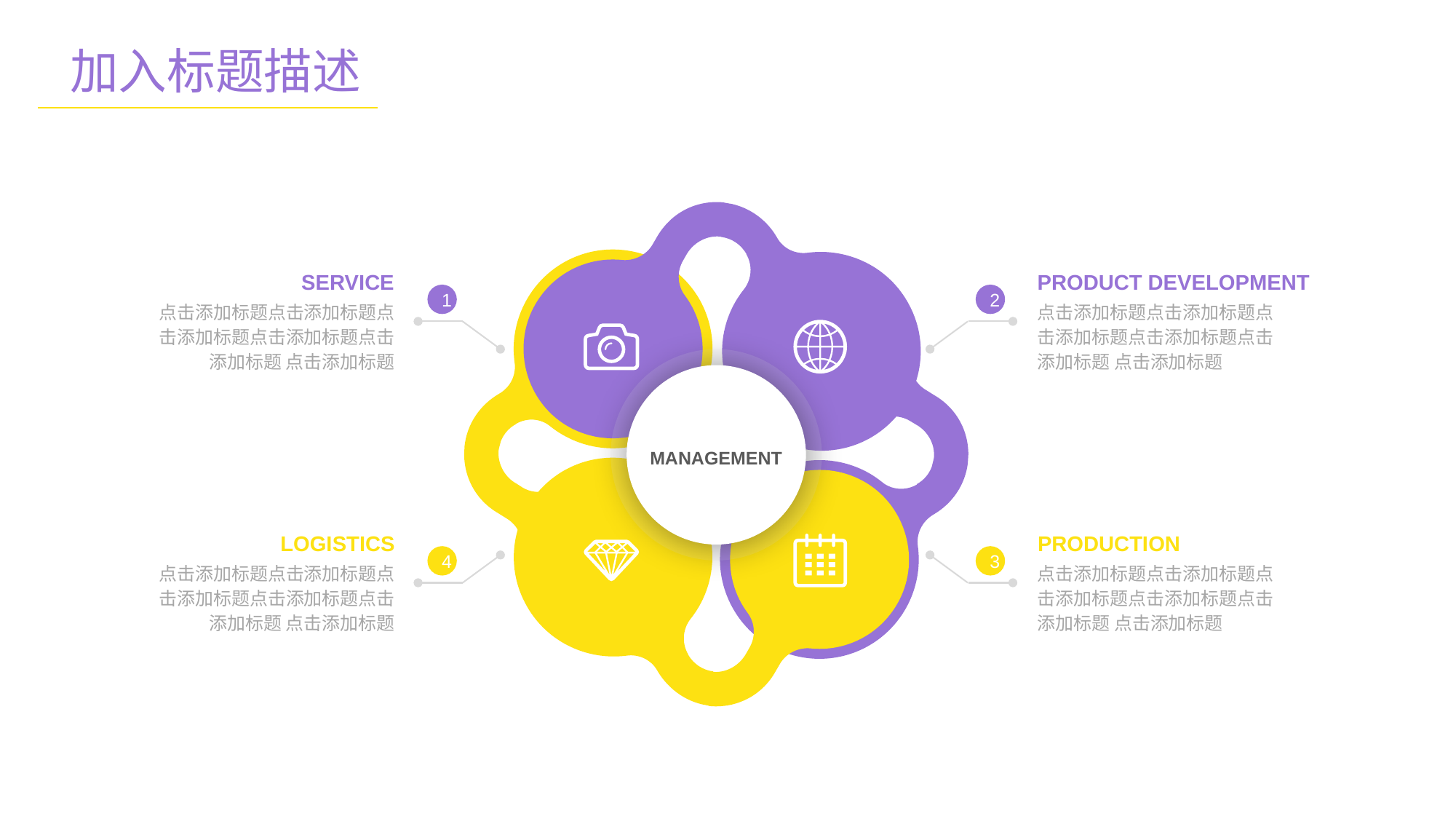

加入标题描述

SERVICE
PRODUCT DEVELOPMENT
1
2
点击添加标题点击添加标题点击添加标题点击添加标题点击添加标题 点击添加标题
点击添加标题点击添加标题点击添加标题点击添加标题点击添加标题 点击添加标题

MANAGEMENT

LOGISTICS
PRODUCTION

4
3
点击添加标题点击添加标题点击添加标题点击添加标题点击添加标题 点击添加标题
点击添加标题点击添加标题点击添加标题点击添加标题点击添加标题 点击添加标题